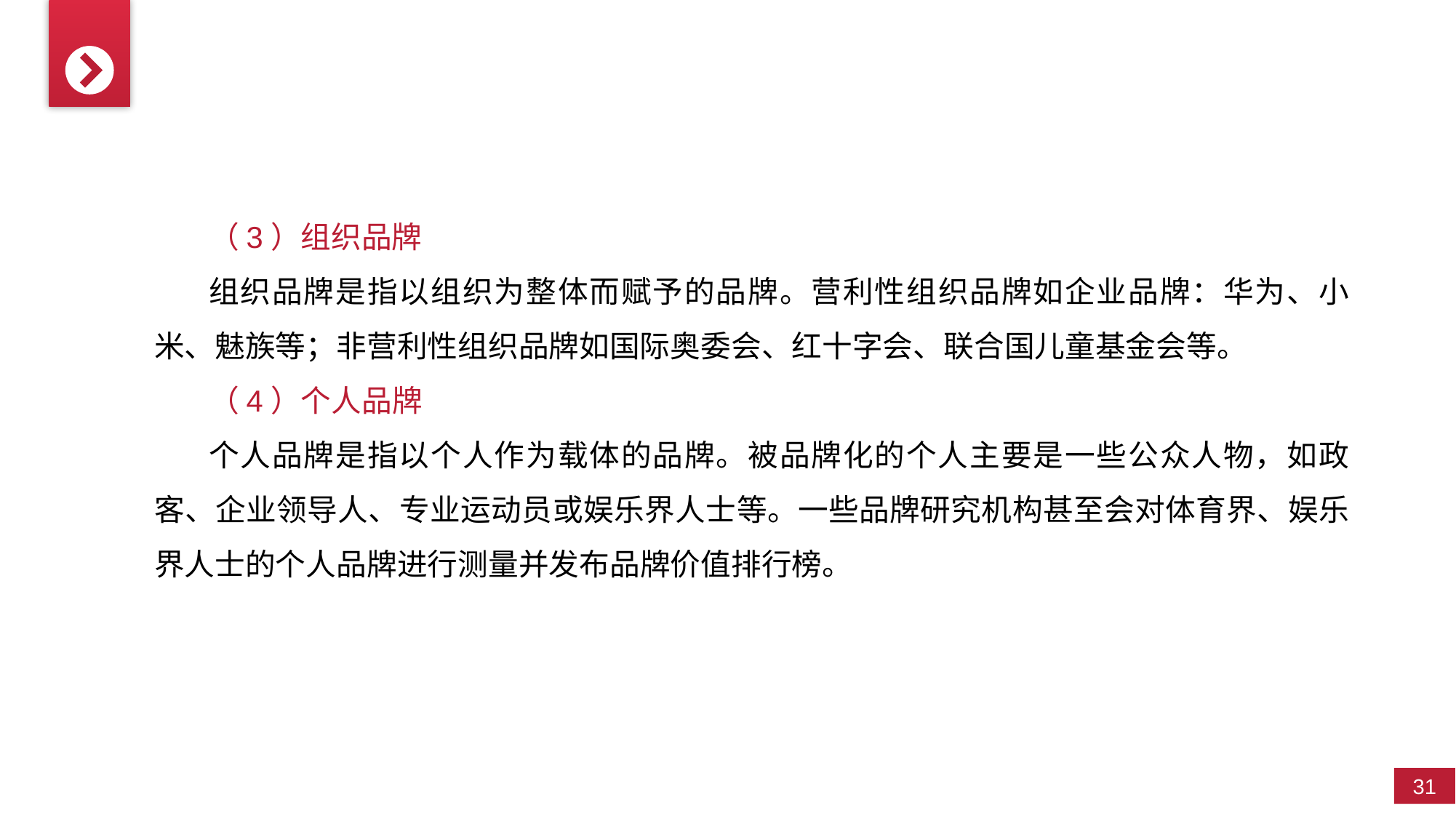

（3）组织品牌
组织品牌是指以组织为整体而赋予的品牌。营利性组织品牌如企业品牌：华为、小米、魅族等；非营利性组织品牌如国际奥委会、红十字会、联合国儿童基金会等。
（4）个人品牌
个人品牌是指以个人作为载体的品牌。被品牌化的个人主要是一些公众人物，如政客、企业领导人、专业运动员或娱乐界人士等。一些品牌研究机构甚至会对体育界、娱乐界人士的个人品牌进行测量并发布品牌价值排行榜。